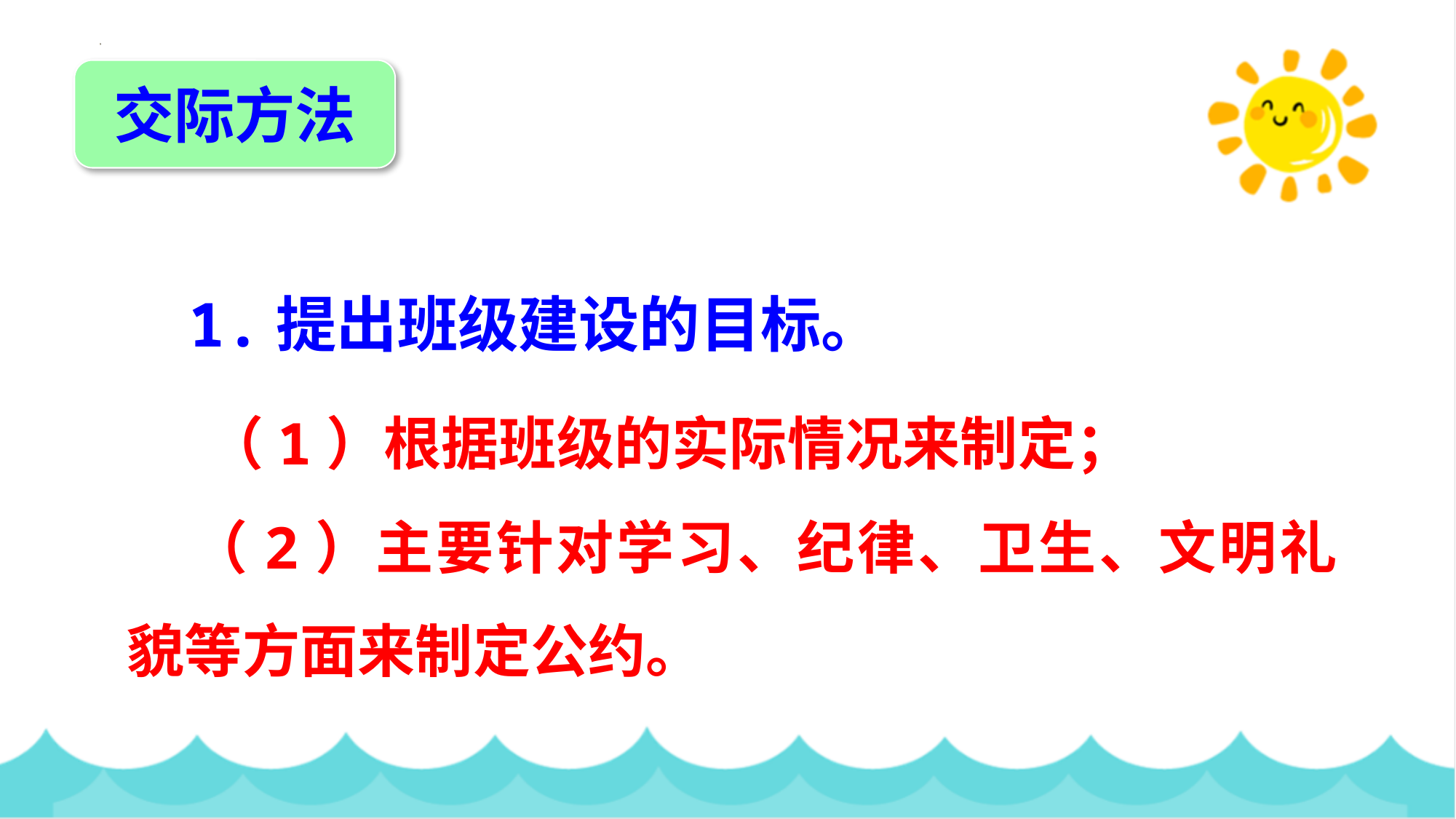

交际方法
1.提出班级建设的目标。
     （1）根据班级的实际情况来制定；
   （2）主要针对学习、纪律、卫生、文明礼貌等方面来制定公约。